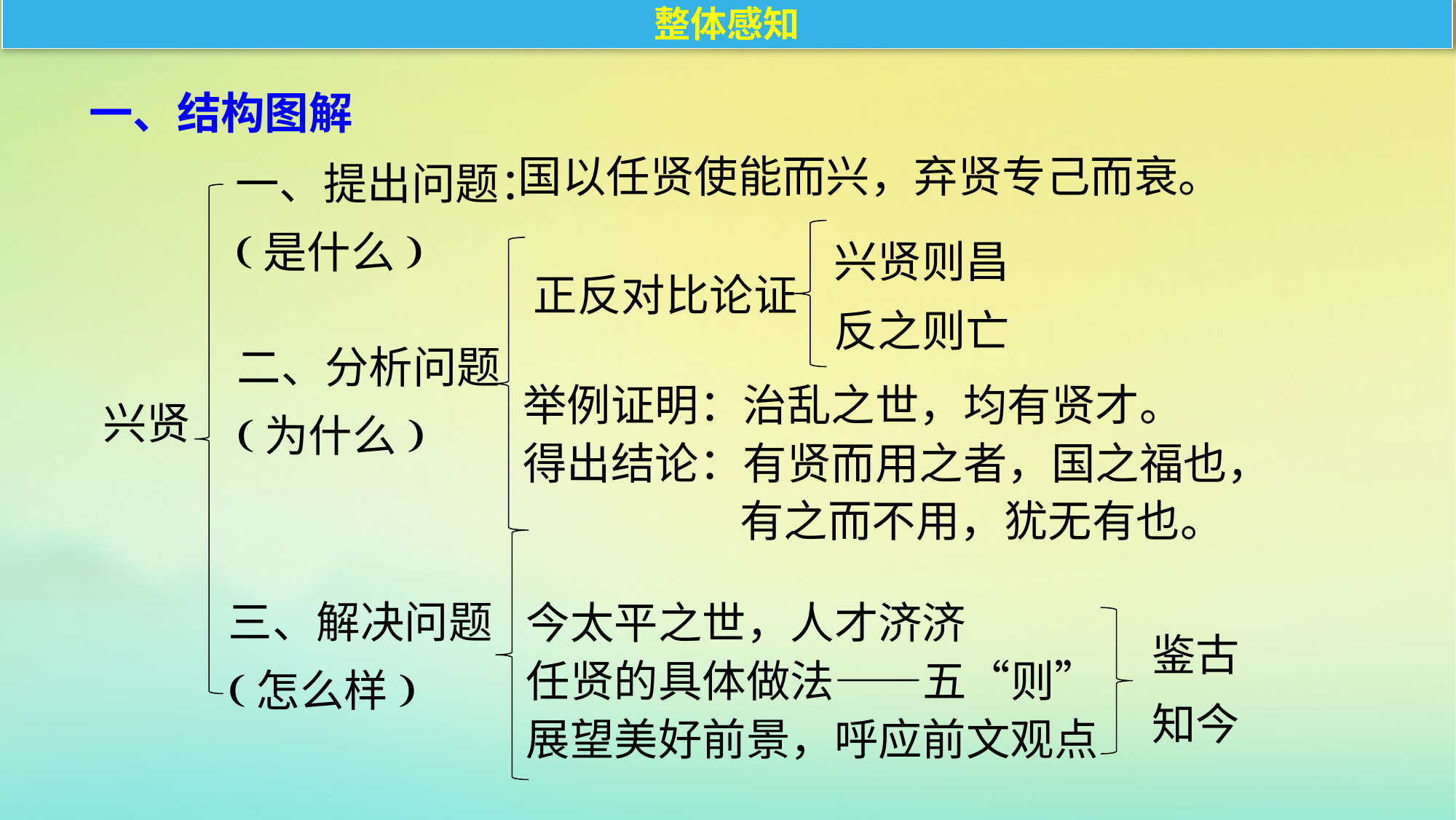

整体感知
一、结构图解
一、提出问题：
(是什么)
国以任贤使能而兴，弃贤专己而衰。

兴贤则昌
反之则亡

正反对比论证
二、分析问题
(为什么)
举例证明：治乱之世，均有贤才。
得出结论：有贤而用之者，国之福也，
                     有之而不用，犹无有也。
兴贤

三、解决问题
(怎么样)
今太平之世，人才济济
任贤的具体做法——五“则”
展望美好前景，呼应前文观点
鉴古
知今